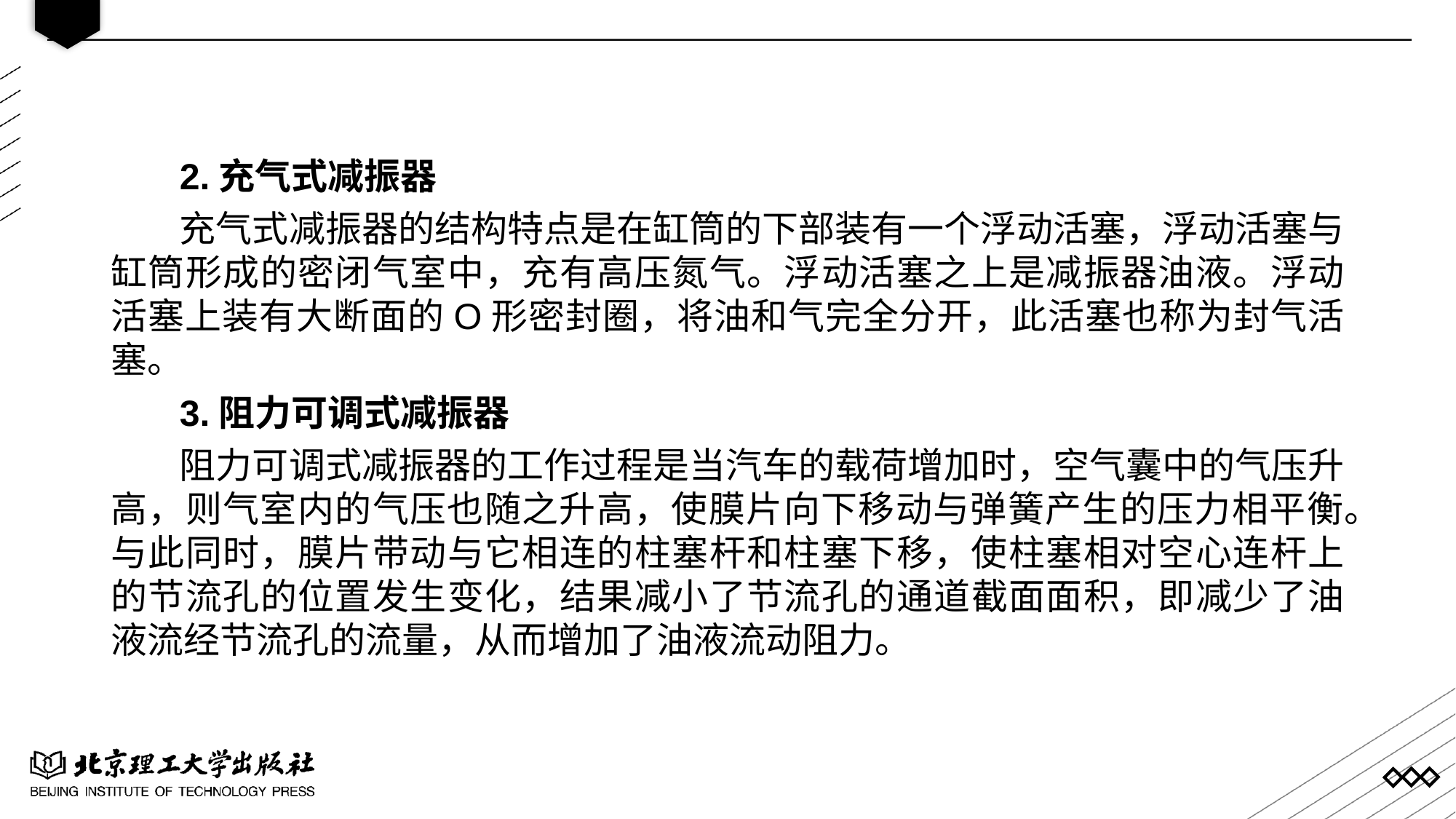

2.充气式减振器
充气式减振器的结构特点是在缸筒的下部装有一个浮动活塞，浮动活塞与缸筒形成的密闭气室中，充有高压氮气。浮动活塞之上是减振器油液。浮动活塞上装有大断面的O形密封圈，将油和气完全分开，此活塞也称为封气活塞。
3.阻力可调式减振器
阻力可调式减振器的工作过程是当汽车的载荷增加时，空气囊中的气压升高，则气室内的气压也随之升高，使膜片向下移动与弹簧产生的压力相平衡。与此同时，膜片带动与它相连的柱塞杆和柱塞下移，使柱塞相对空心连杆上的节流孔的位置发生变化，结果减小了节流孔的通道截面面积，即减少了油液流经节流孔的流量，从而增加了油液流动阻力。